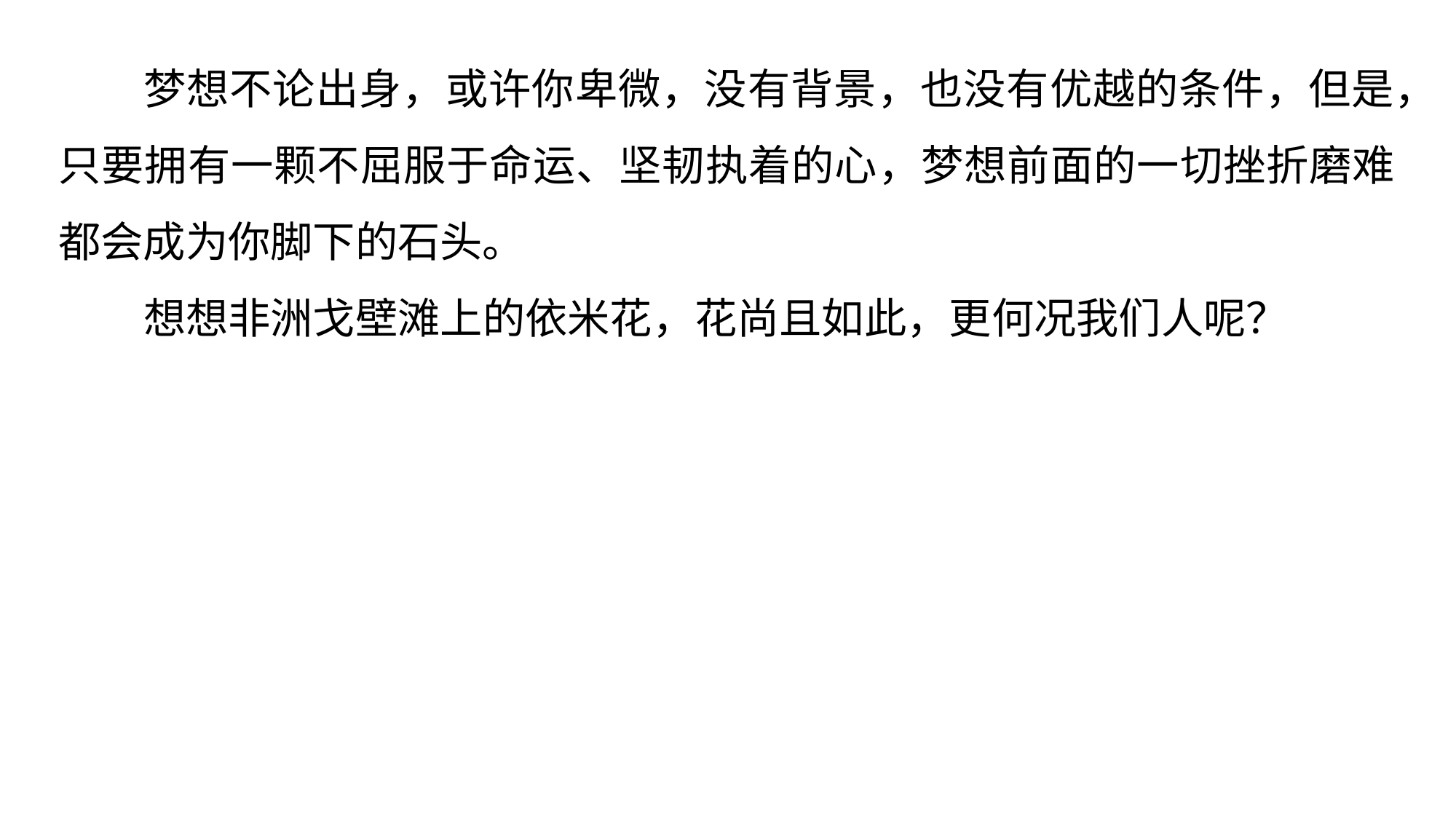

梦想不论出身，或许你卑微，没有背景，也没有优越的条件，但是，只要拥有一颗不屈服于命运、坚韧执着的心，梦想前面的一切挫折磨难都会成为你脚下的石头。
想想非洲戈壁滩上的依米花，花尚且如此，更何况我们人呢？